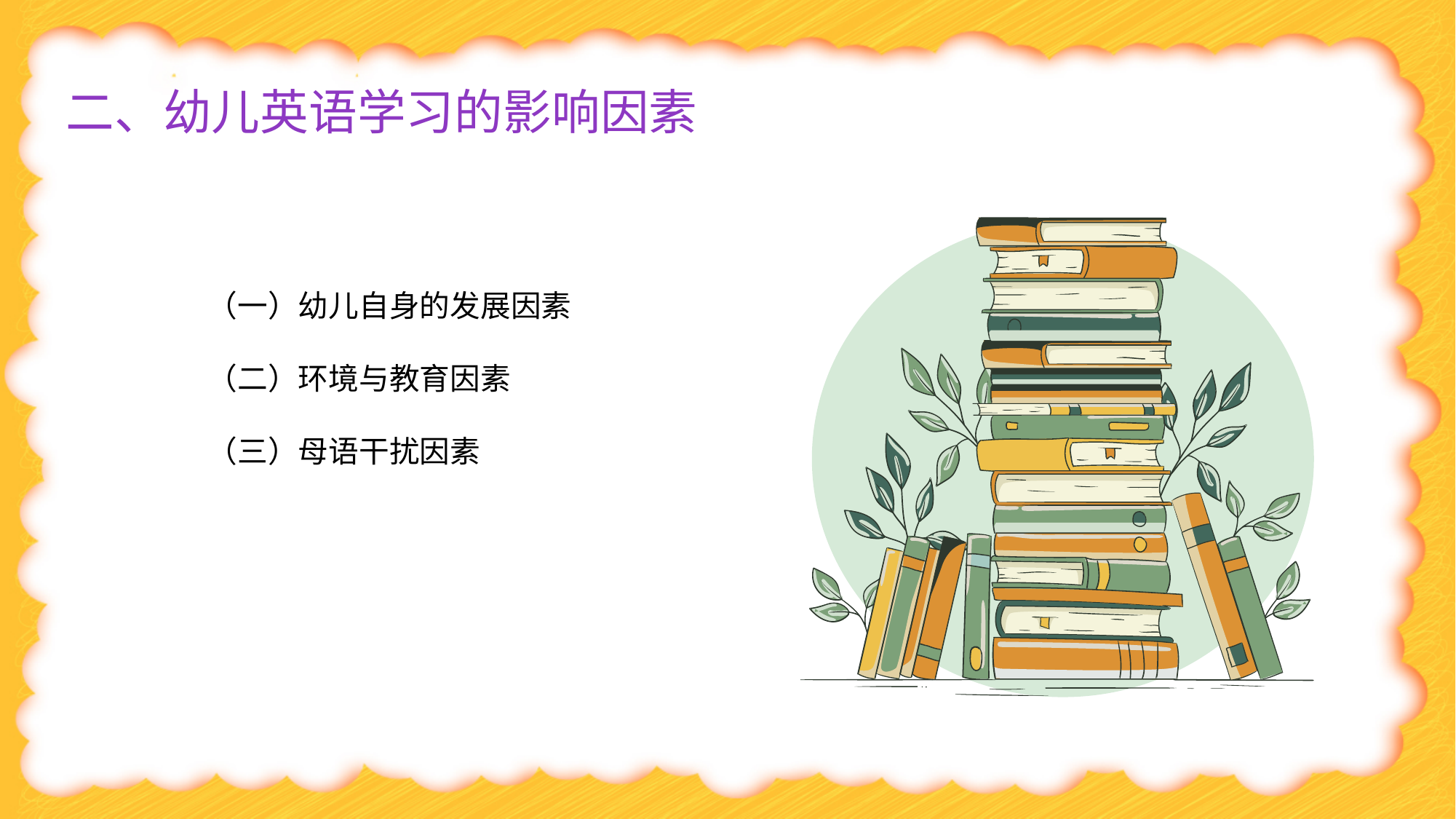

# 二、幼儿英语学习的影响因素

（一）幼儿自身的发展因素
（二）环境与教育因素
（三）母语干扰因素